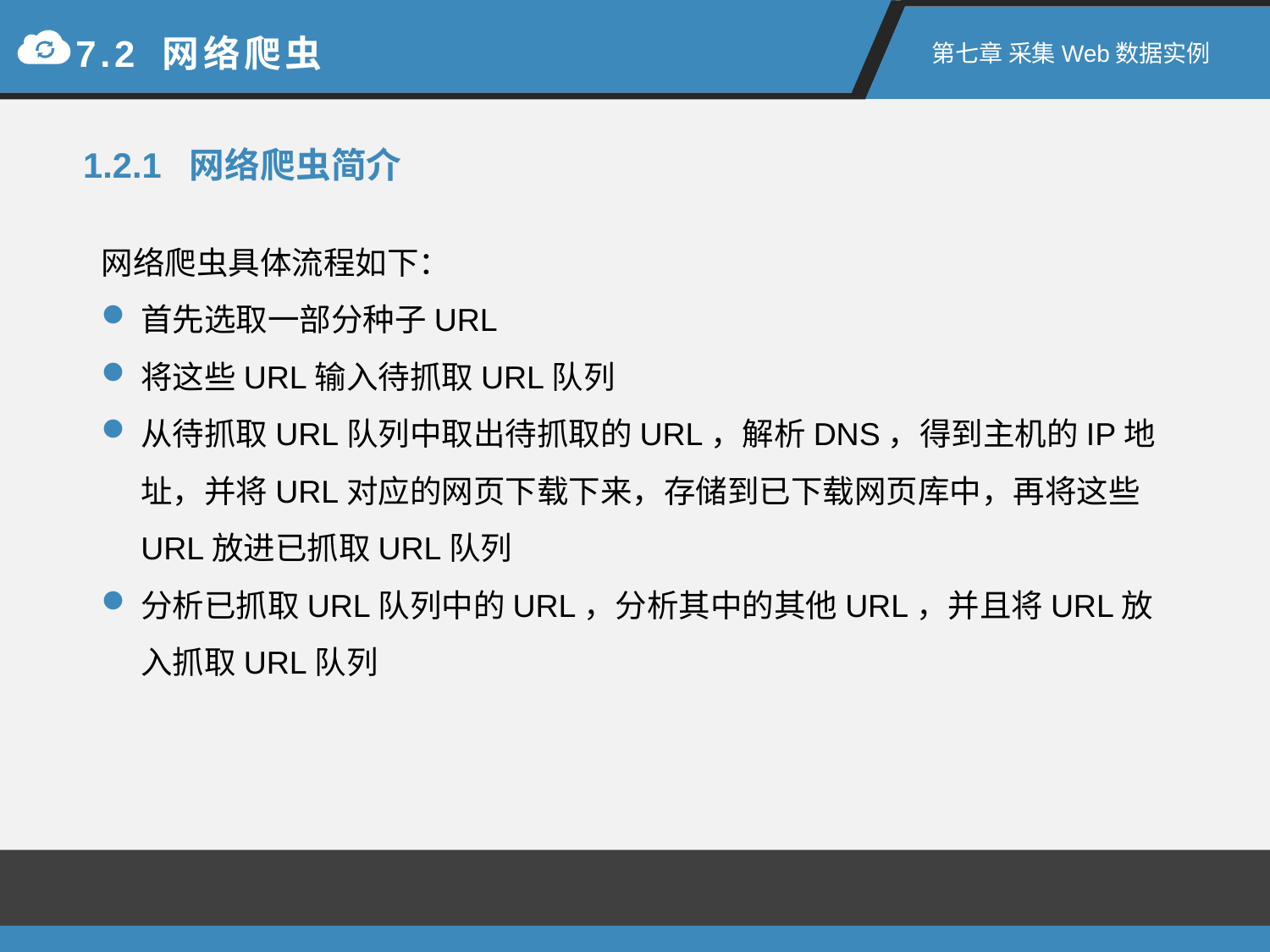

7.2 网络爬虫

第七章 采集Web数据实例
1.2.1  网络爬虫简介
网络爬虫具体流程如下：
首先选取一部分种子URL
将这些URL输入待抓取URL队列
从待抓取URL队列中取出待抓取的URL，解析DNS，得到主机的IP地址，并将URL对应的网页下载下来，存储到已下载网页库中，再将这些URL放进已抓取URL队列
分析已抓取URL队列中的URL，分析其中的其他URL，并且将URL放入抓取URL队列